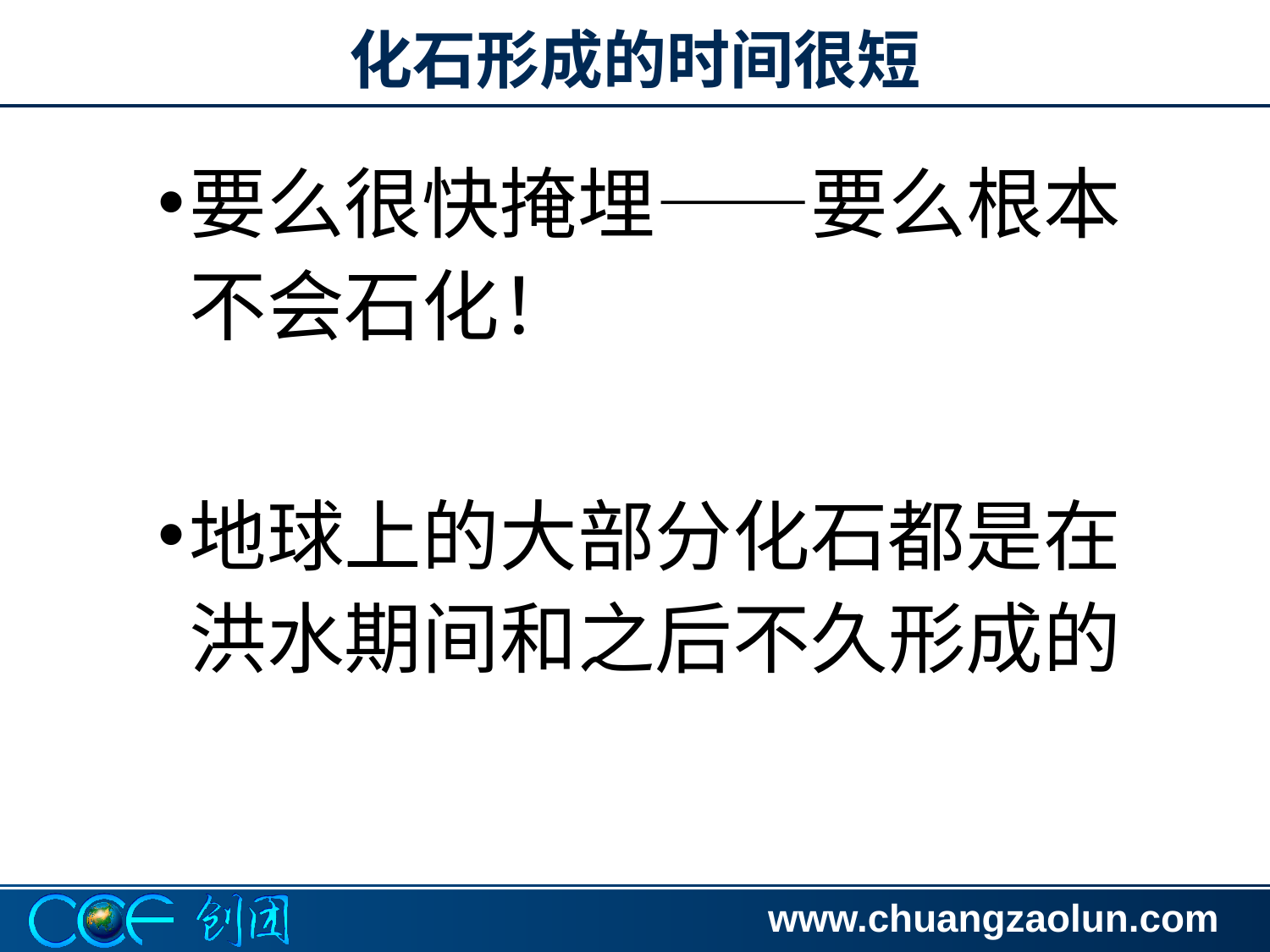

#
化石形成的时间很短
要么很快掩埋——要么根本不会石化！

地球上的大部分化石都是在洪水期间和之后不久形成的